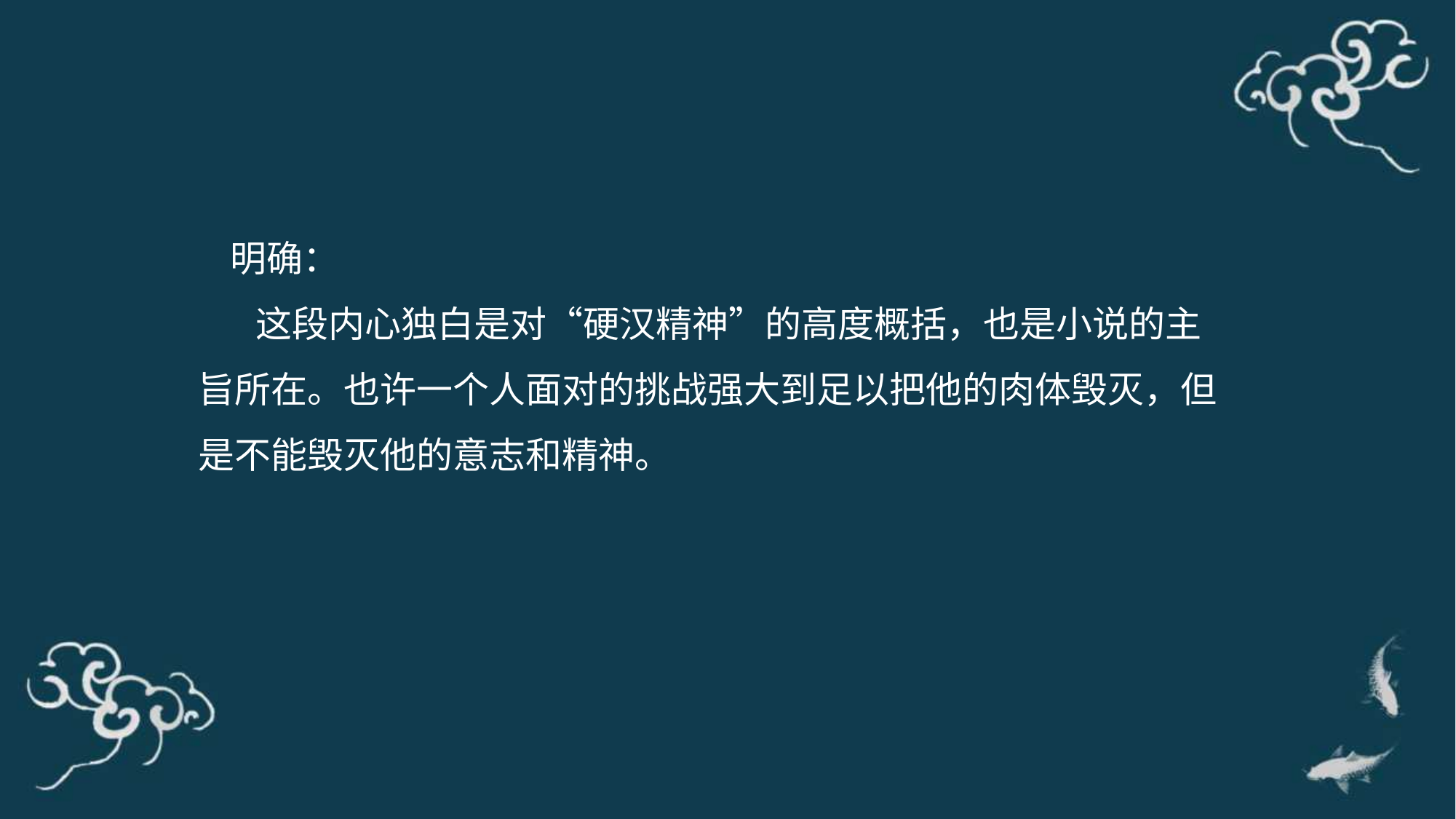

明确：
  这段内心独白是对“硬汉精神”的高度概括，也是小说的主旨所在。也许一个人面对的挑战强大到足以把他的肉体毁灭，但是不能毁灭他的意志和精神。